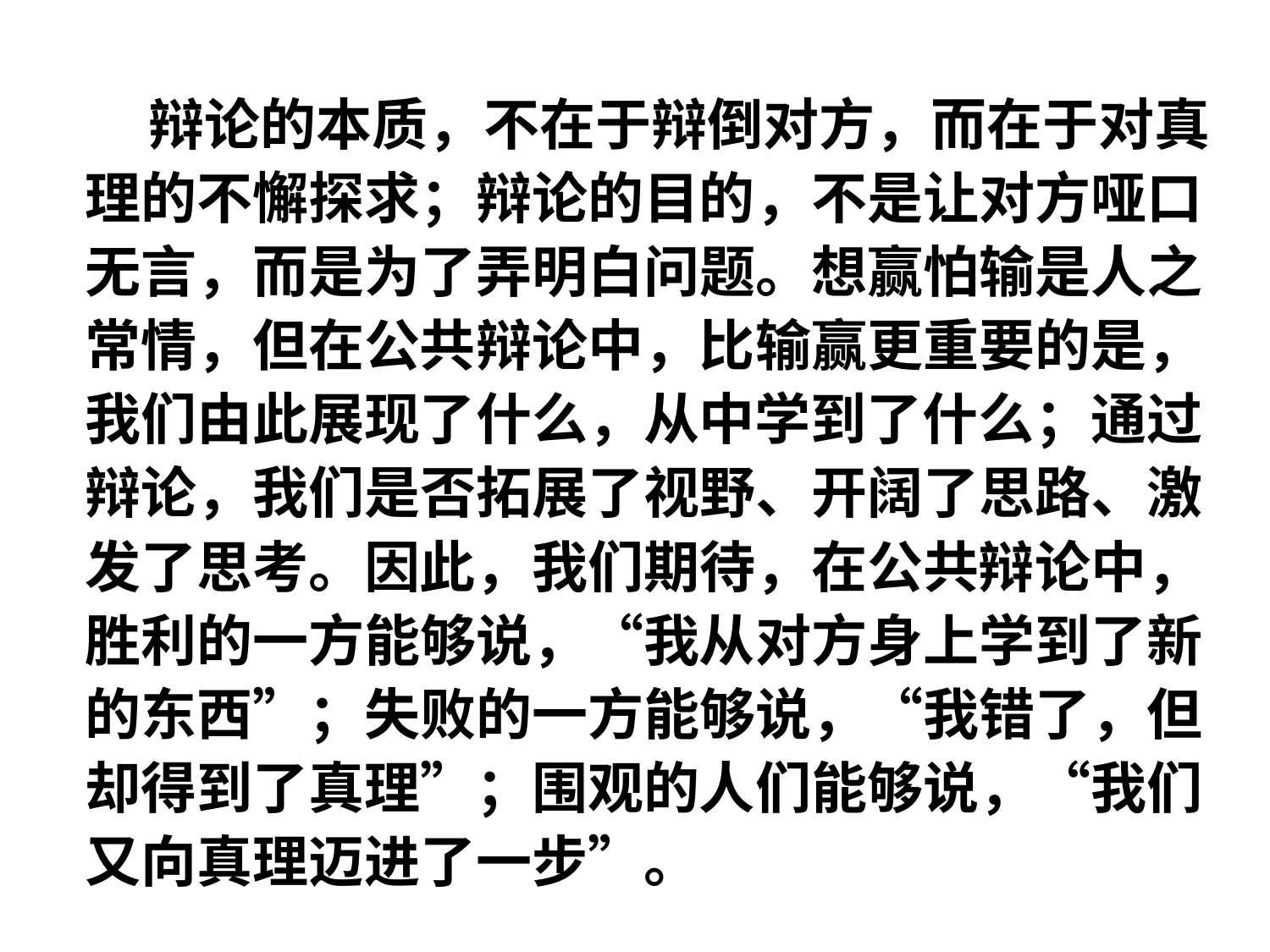

辩论的本质，不在于辩倒对方，而在于对真理的不懈探求；辩论的目的，不是让对方哑口无言，而是为了弄明白问题。想赢怕输是人之常情，但在公共辩论中，比输赢更重要的是，我们由此展现了什么，从中学到了什么；通过辩论，我们是否拓展了视野、开阔了思路、激发了思考。因此，我们期待，在公共辩论中，胜利的一方能够说，“我从对方身上学到了新的东西”；失败的一方能够说，“我错了，但却得到了真理”；围观的人们能够说，“我们又向真理迈进了一步”。